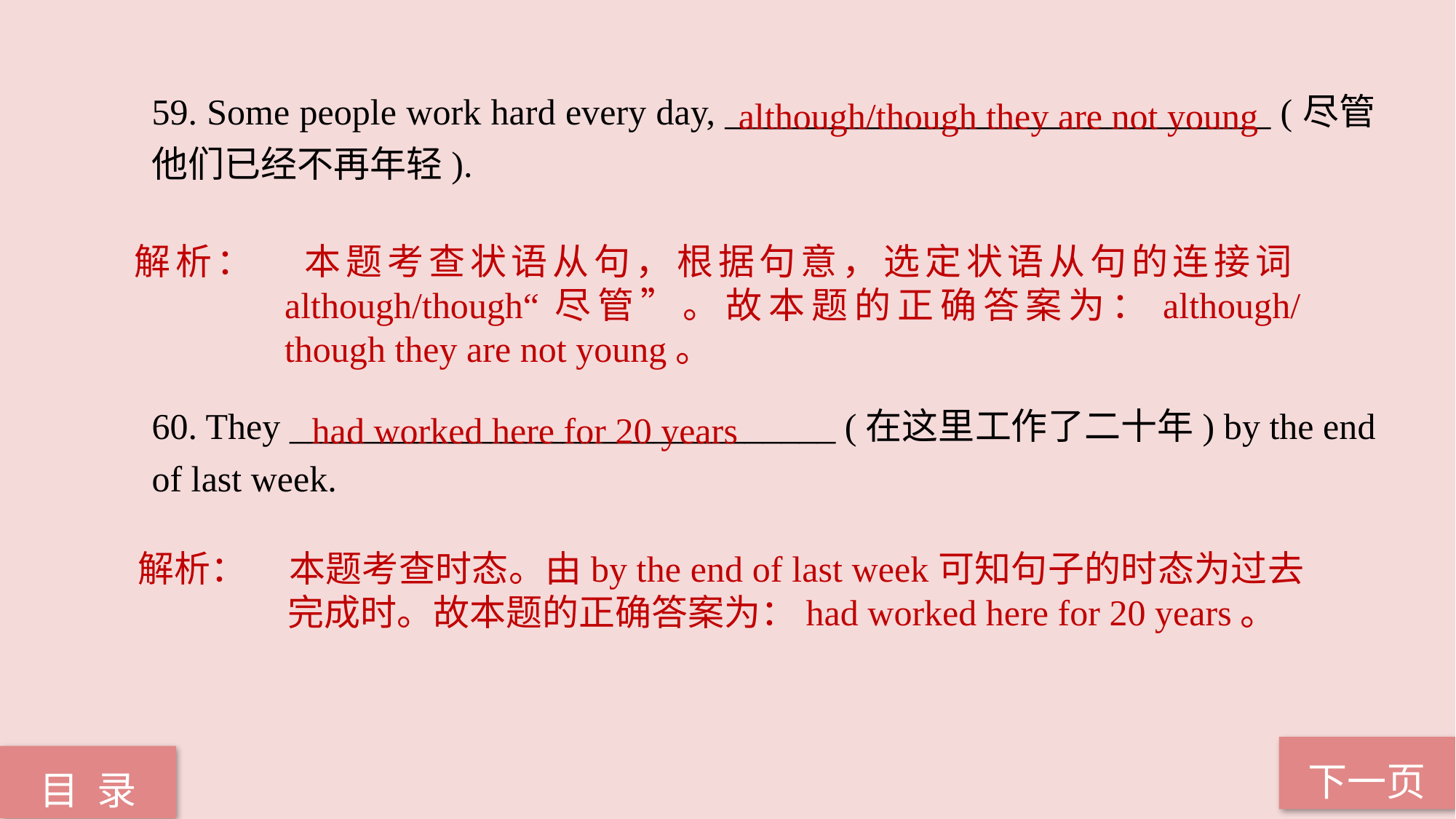

although/though they are not young
59. Some people work hard every day, ______________________________ (尽管他们已经不再年轻).

60. They ______________________________ (在这里工作了二十年) by the end of last week.
解析：	本题考查状语从句，根据句意，选定状语从句的连接词although/though“尽管”。故本题的正确答案为：although/though they are not young。
had worked here for 20 years
解析：	本题考查时态。由by the end of last week可知句子的时态为过去完成时。故本题的正确答案为：had worked here for 20 years。
下一页